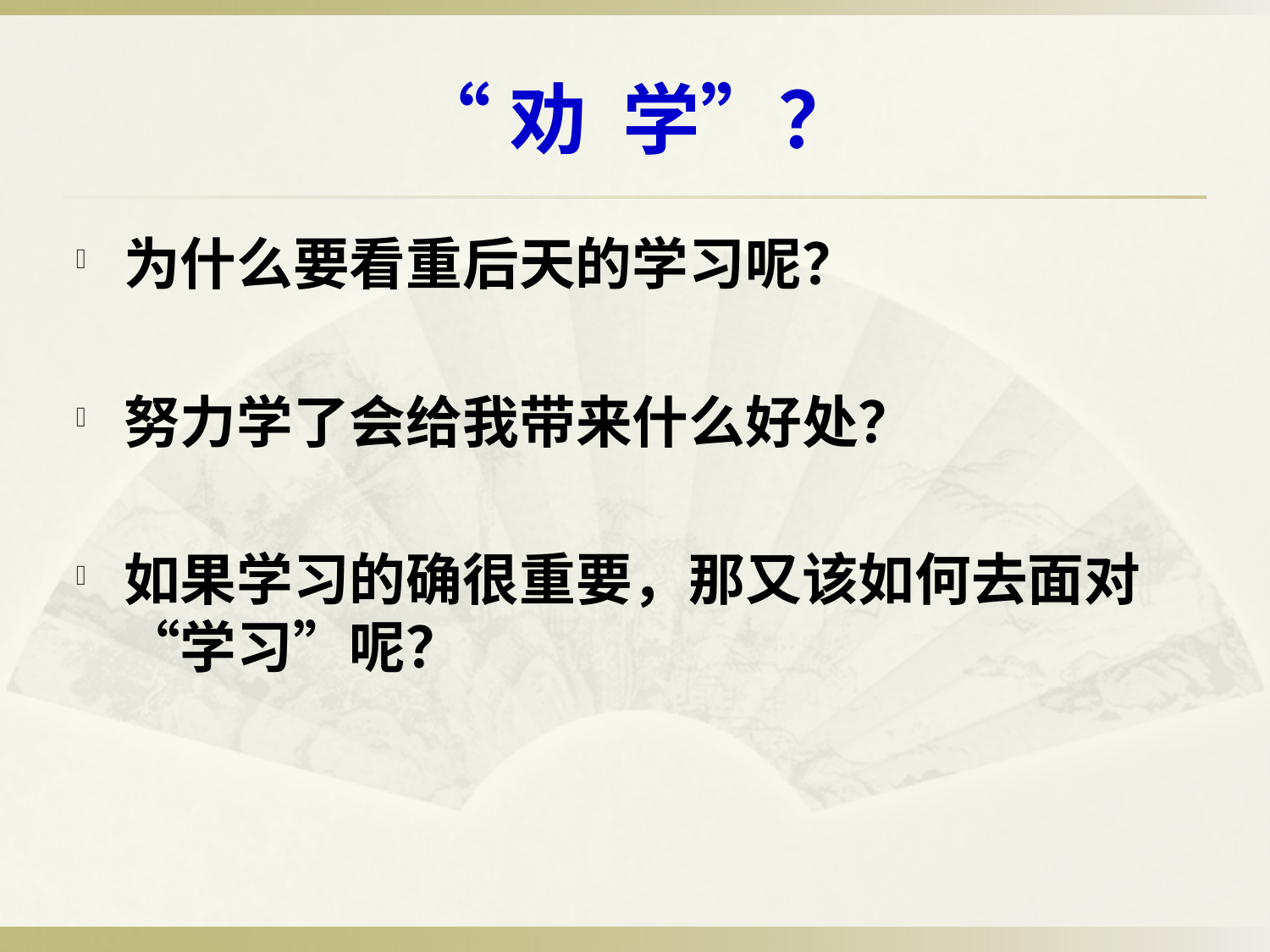

# “劝  学”？
为什么要看重后天的学习呢？

努力学了会给我带来什么好处？

如果学习的确很重要，那又该如何去面对“学习”呢？